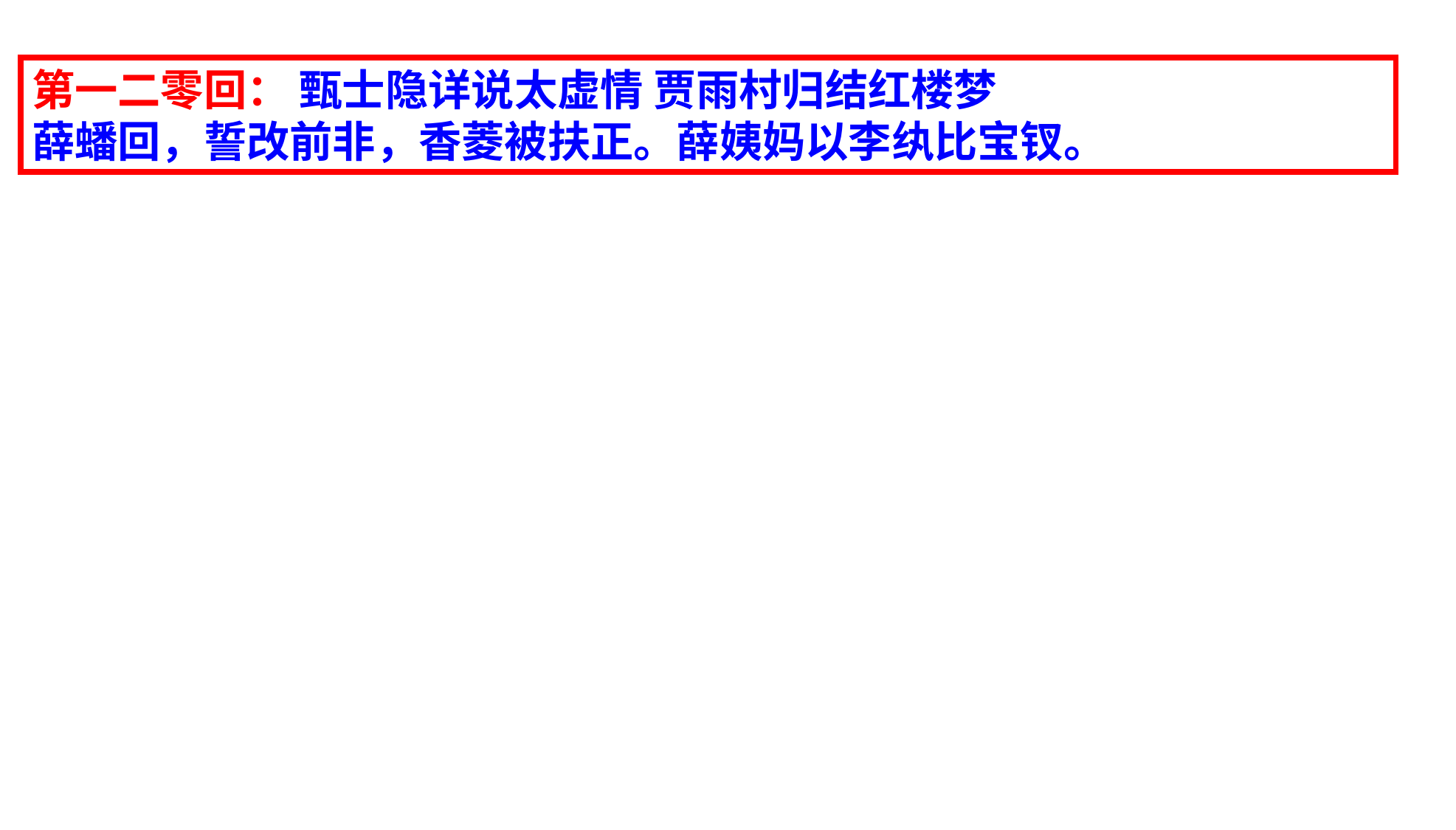

第一二零回： 甄士隐详说太虚情 贾雨村归结红楼梦
薛蟠回，誓改前非，香菱被扶正。薛姨妈以李纨比宝钗。